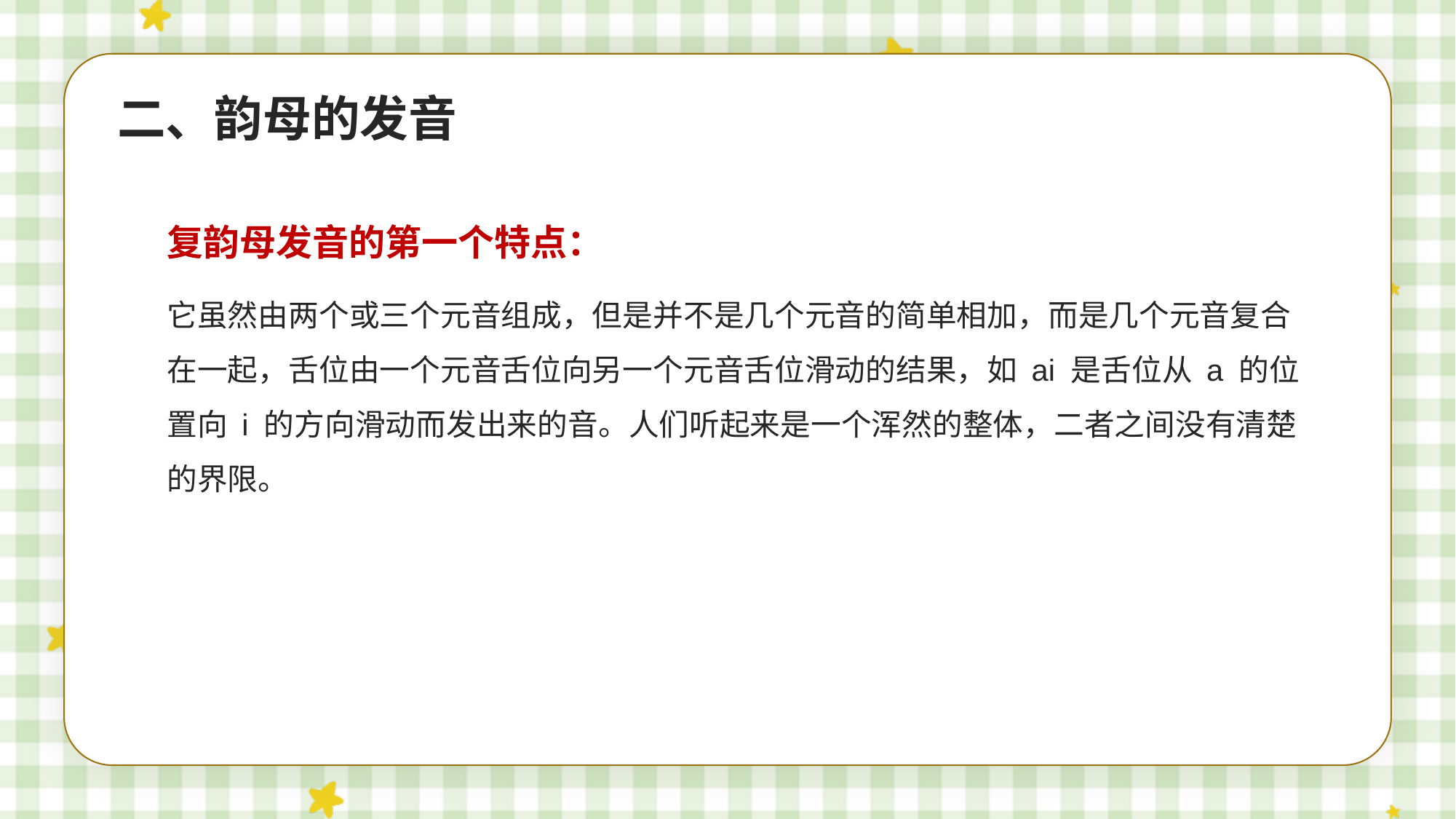

二、韵母的发音
复韵母发音的第一个特点：
它虽然由两个或三个元音组成，但是并不是几个元音的简单相加，而是几个元音复合在一起，舌位由一个元音舌位向另一个元音舌位滑动的结果，如 ai 是舌位从 a 的位置向 i 的方向滑动而发出来的音。人们听起来是一个浑然的整体，二者之间没有清楚的界限。